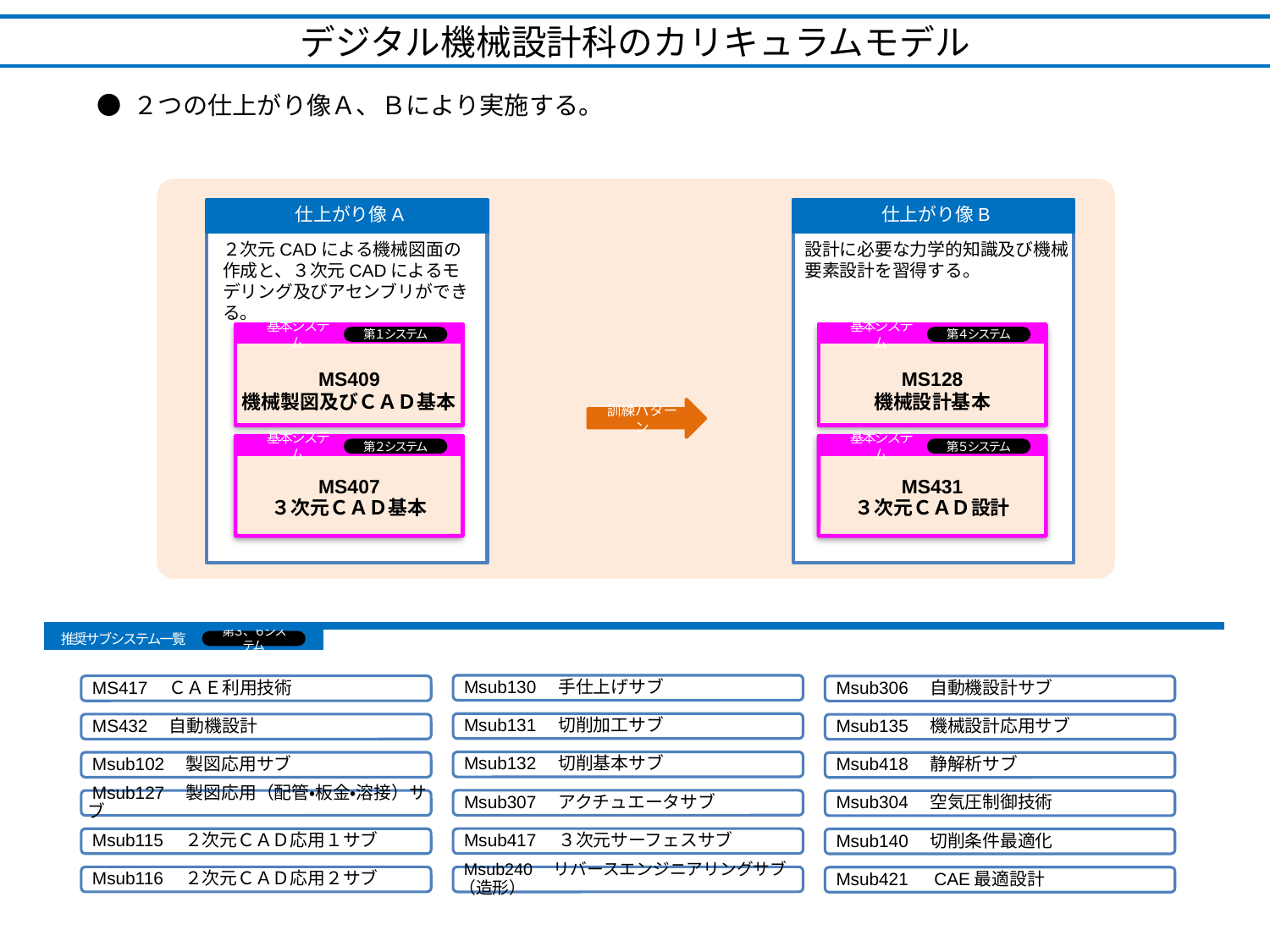

デジタル機械設計科のカリキュラムモデル
● ２つの仕上がり像Ａ、Ｂにより実施する。

仕上がり像A

２次元CADによる機械図面の作成と、３次元CADによるモデリング及びアセンブリができる。
仕上がり像B

仕上がり像Ａ
機械図面を理解し、３次元ＣＡＤによる製品のモデリングができる。
設計に必要な力学的知識及び機械要素設計を習得する。

基本システム

MS409
機械製図及びＣＡＤ基本

MS407
３次元ＣＡＤ基本
第１システム

基本システム
第２システム

基本システム

MS128
機械設計基本

MS431
３次元ＣＡＤ設計
第４システム

基本システム
第５システム

MS409
機械製図及びＣＡＤ基本
第１システム
第４システム
訓練パターン
基本ｼｽﾃﾑ
基本ｼｽﾃﾑ
第２システム
第５システム

推奨サブシステム一覧
第３、６システム
 Msub130　手仕上げサブ
 MS417　ＣＡＥ利用技術
 Msub306　自動機設計サブ
 Msub131　切削加工サブ
 MS432　自動機設計
 Msub135　機械設計応用サブ
 Msub132　切削基本サブ
 Msub102　製図応用サブ
 Msub418　静解析サブ
 Msub307　アクチュエータサブ
 Msub127　製図応用（配管・板金・溶接）サブ
 Msub304　空気圧制御技術
 Msub417　３次元サーフェスサブ
 Msub115　２次元ＣＡＤ応用１サブ
 Msub140　切削条件最適化
 Msub116　２次元ＣＡＤ応用２サブ
 Msub240　リバースエンジニアリングサブ（造形）
 Msub421　CAE最適設計